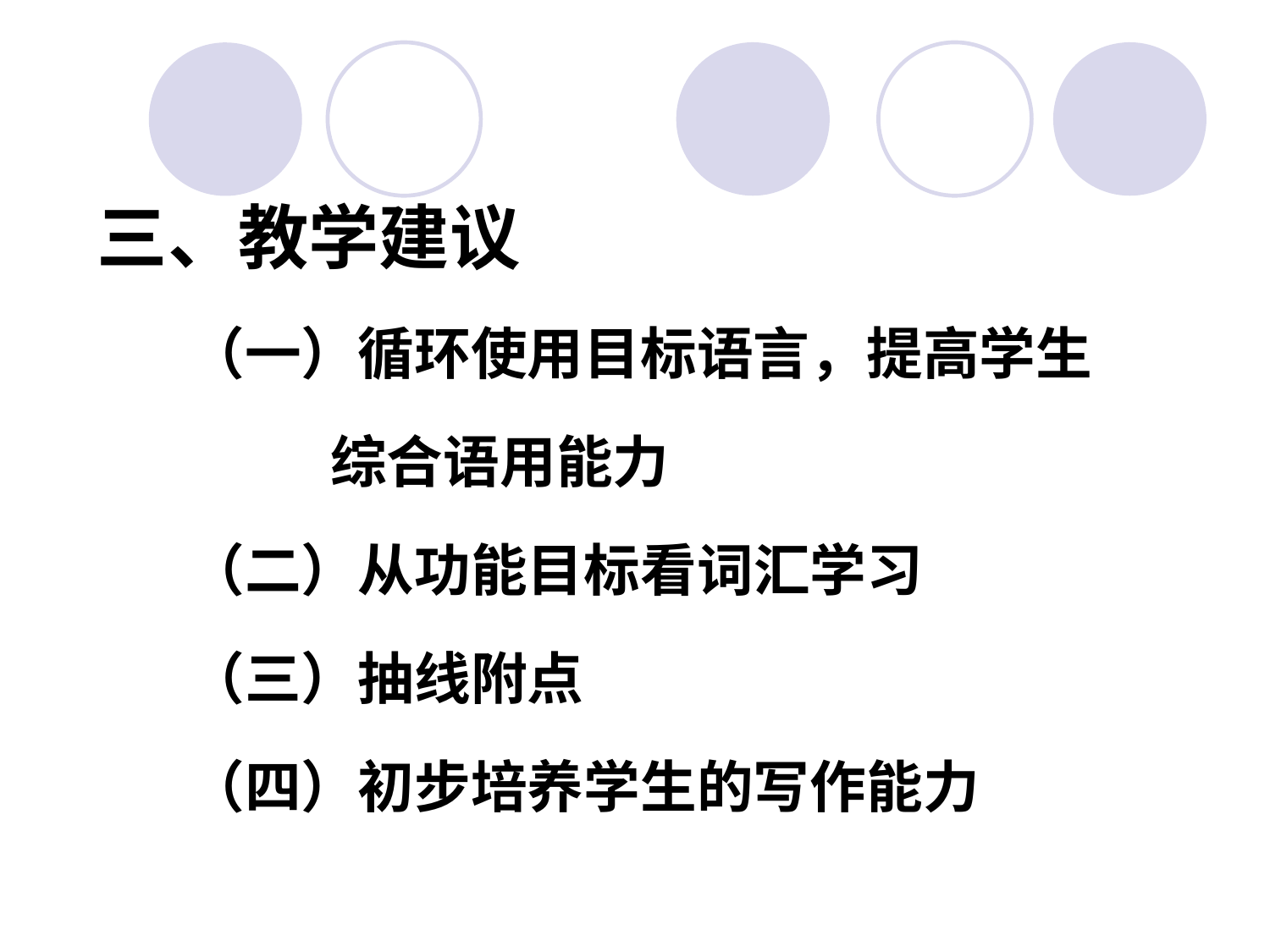

三、教学建议
      （一）循环使用目标语言，提高学生
                 综合语用能力
      （二）从功能目标看词汇学习
      （三）抽线附点
      （四）初步培养学生的写作能力